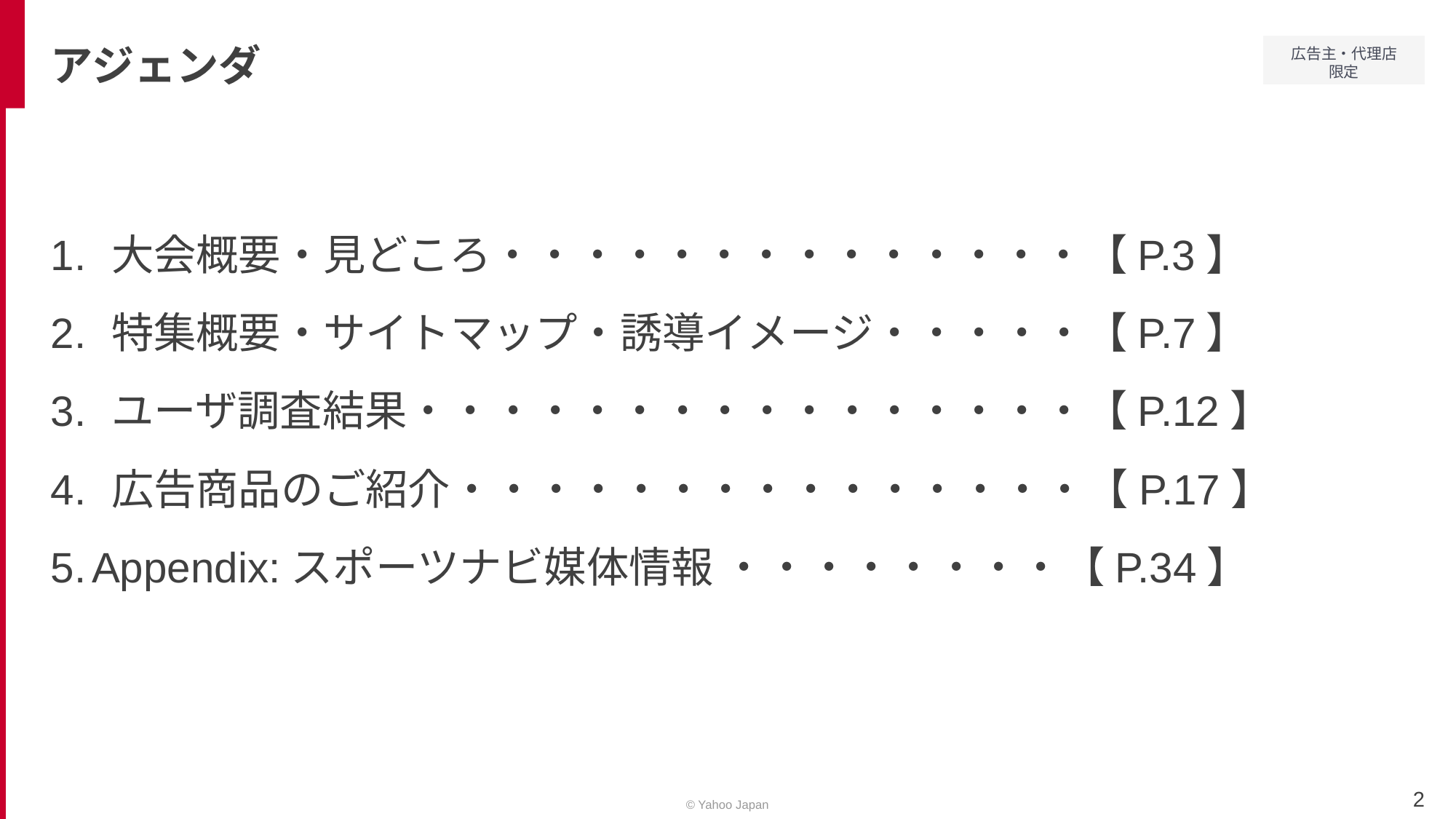

アジェンダ
 大会概要・見どころ・・・・・・・・・・・・・・【P.3】
 特集概要・サイトマップ・誘導イメージ・・・・・【P.7】
 ユーザ調査結果・・・・・・・・・・・・・・・・【P.12】
 広告商品のご紹介・・・・・・・・・・・・・・・【P.17】
Appendix:スポーツナビ媒体情報 ・・・・・・・・【P.34】
2